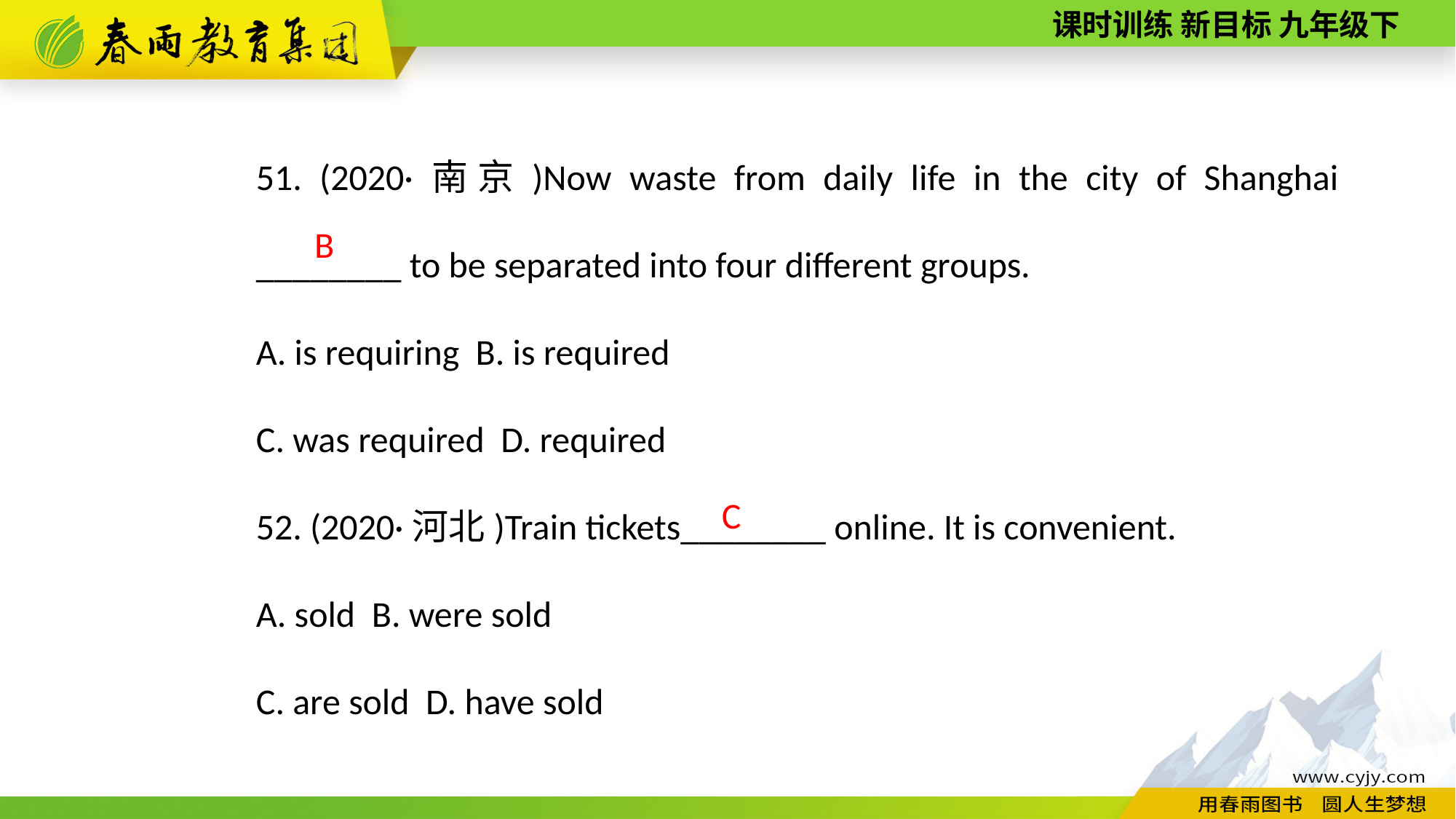

51. (2020·南京)Now waste from daily life in the city of Shanghai ________ to be separated into four different groups.
A. is requiring  B. is required
C. was required  D. required
52. (2020·河北)Train tickets________ online. It is convenient.
A. sold  B. were sold
C. are sold  D. have sold
B
C